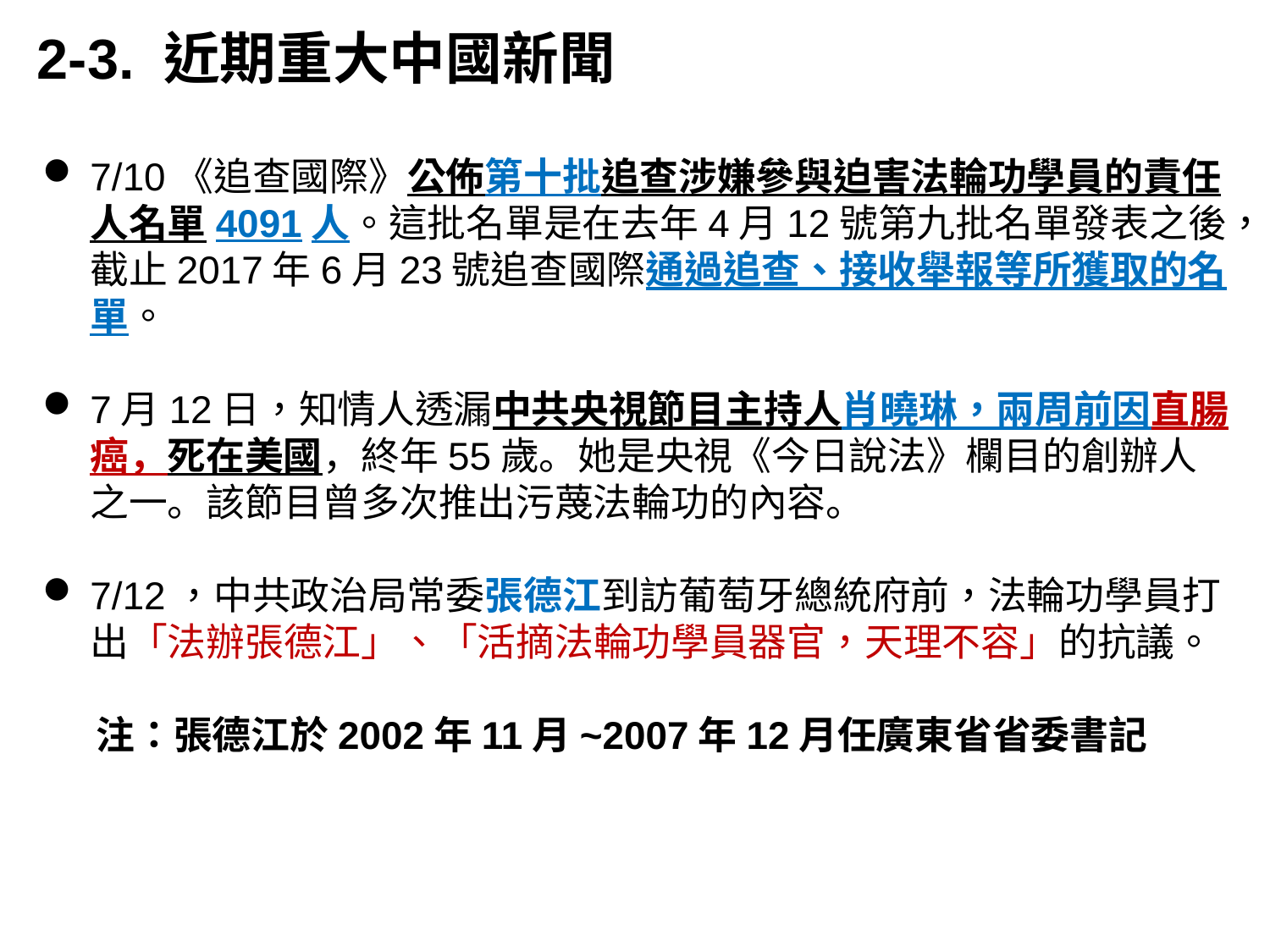

2-3. 近期重大中國新聞
7/10《追查國際》公佈第十批追查涉嫌參與迫害法輪功學員的責任人名單4091人。這批名單是在去年4月12號第九批名單發表之後，截止2017年6月23號追查國際通過追查、接收舉報等所獲取的名單。

7月12日，知情人透漏中共央視節目主持人肖曉琳，兩周前因直腸癌，死在美國，終年55歲。她是央視《今日說法》欄目的創辦人之一。該節目曾多次推出污蔑法輪功的內容。

7/12，中共政治局常委張德江到訪葡萄牙總統府前，法輪功學員打出「法辦張德江」、「活摘法輪功學員器官，天理不容」的抗議。

     注：張德江於2002年11月~2007年12月任廣東省省委書記